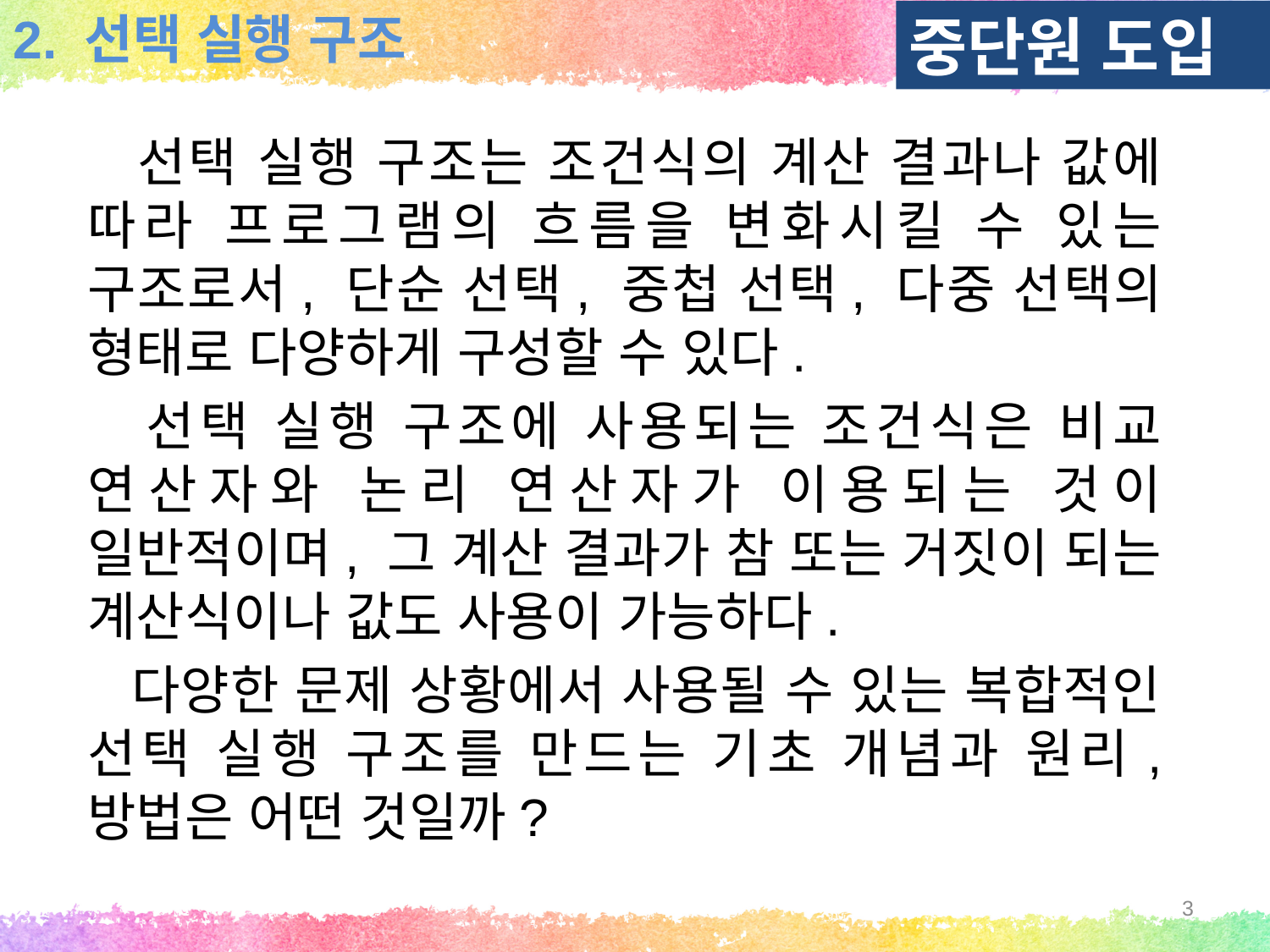

중단원 도입
2. 선택 실행 구조
  선택 실행 구조는 조건식의 계산 결과나 값에 따라 프로그램의 흐름을 변화시킬 수 있는 구조로서, 단순 선택, 중첩 선택, 다중 선택의 형태로 다양하게 구성할 수 있다.
  선택 실행 구조에 사용되는 조건식은 비교 연산자와 논리 연산자가 이용되는 것이 일반적이며, 그 계산 결과가 참 또는 거짓이 되는 계산식이나 값도 사용이 가능하다.
  다양한 문제 상황에서 사용될 수 있는 복합적인 선택 실행 구조를 만드는 기초 개념과 원리, 방법은 어떤 것일까?
3